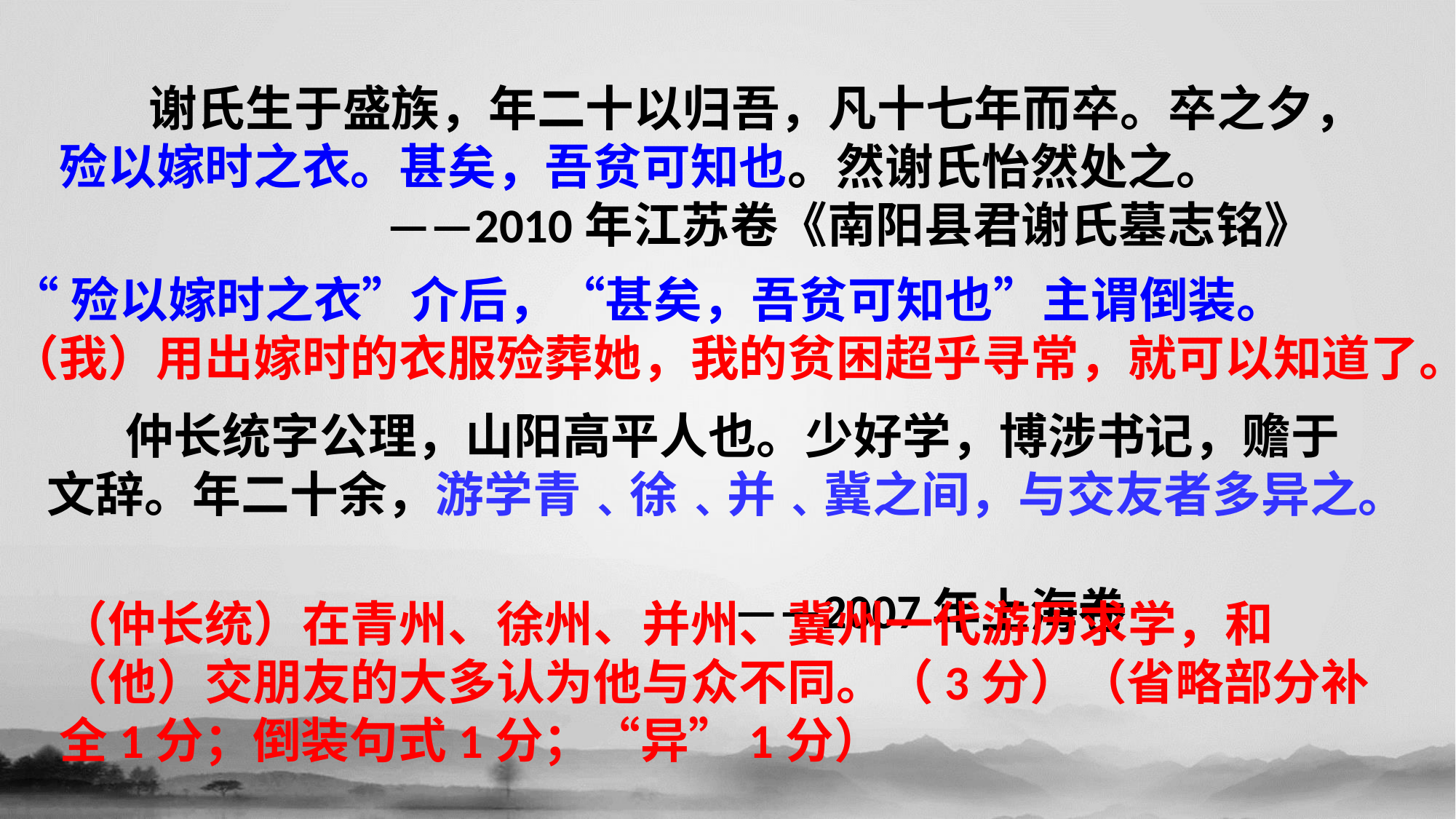

谢氏生于盛族，年二十以归吾，凡十七年而卒。卒之夕，殓以嫁时之衣。甚矣，吾贫可知也。然谢氏怡然处之。
                              ——2010年江苏卷《南阳县君谢氏墓志铭》

“殓以嫁时之衣”介后，“甚矣，吾贫可知也”主谓倒装。
（我）用出嫁时的衣服殓葬她，我的贫困超乎寻常，就可以知道了。

      仲长统字公理，山阳高平人也。少好学，博涉书记，赡于文辞。年二十余，游学青﹑徐﹑并﹑冀之间，与交友者多异之。
                                                               ——2007年上海卷
（仲长统）在青州、徐州、并州、冀州一代游历求学，和（他）交朋友的大多认为他与众不同。（3分）（省略部分补全1分；倒装句式1分；“异”1分）